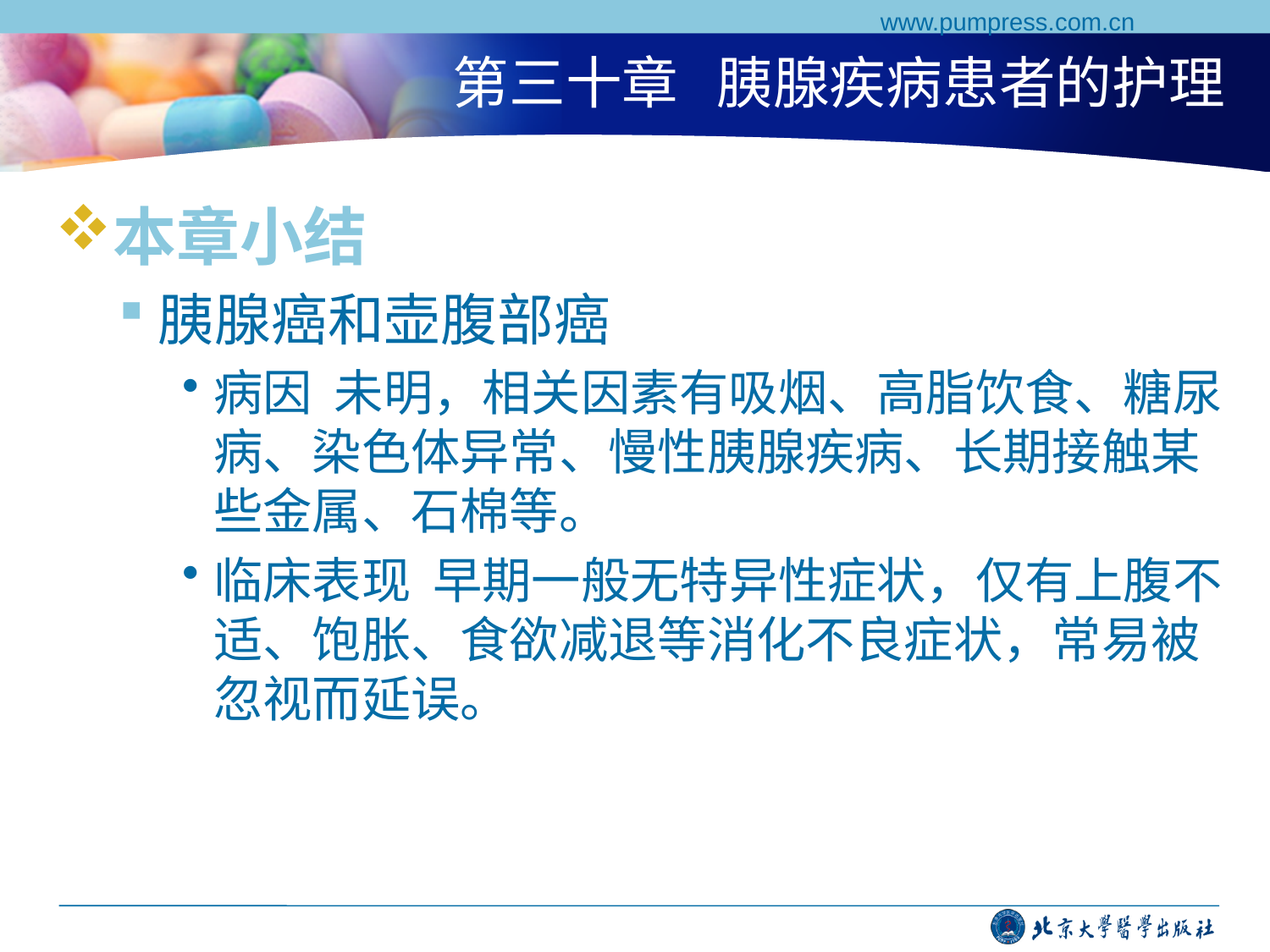

www.pumpress.com.cn
# 第三十章   胰腺疾病患者的护理
本章小结
胰腺癌和壶腹部癌
病因  未明，相关因素有吸烟、高脂饮食、糖尿病、染色体异常、慢性胰腺疾病、长期接触某些金属、石棉等。
临床表现  早期一般无特异性症状，仅有上腹不适、饱胀、食欲减退等消化不良症状，常易被忽视而延误。